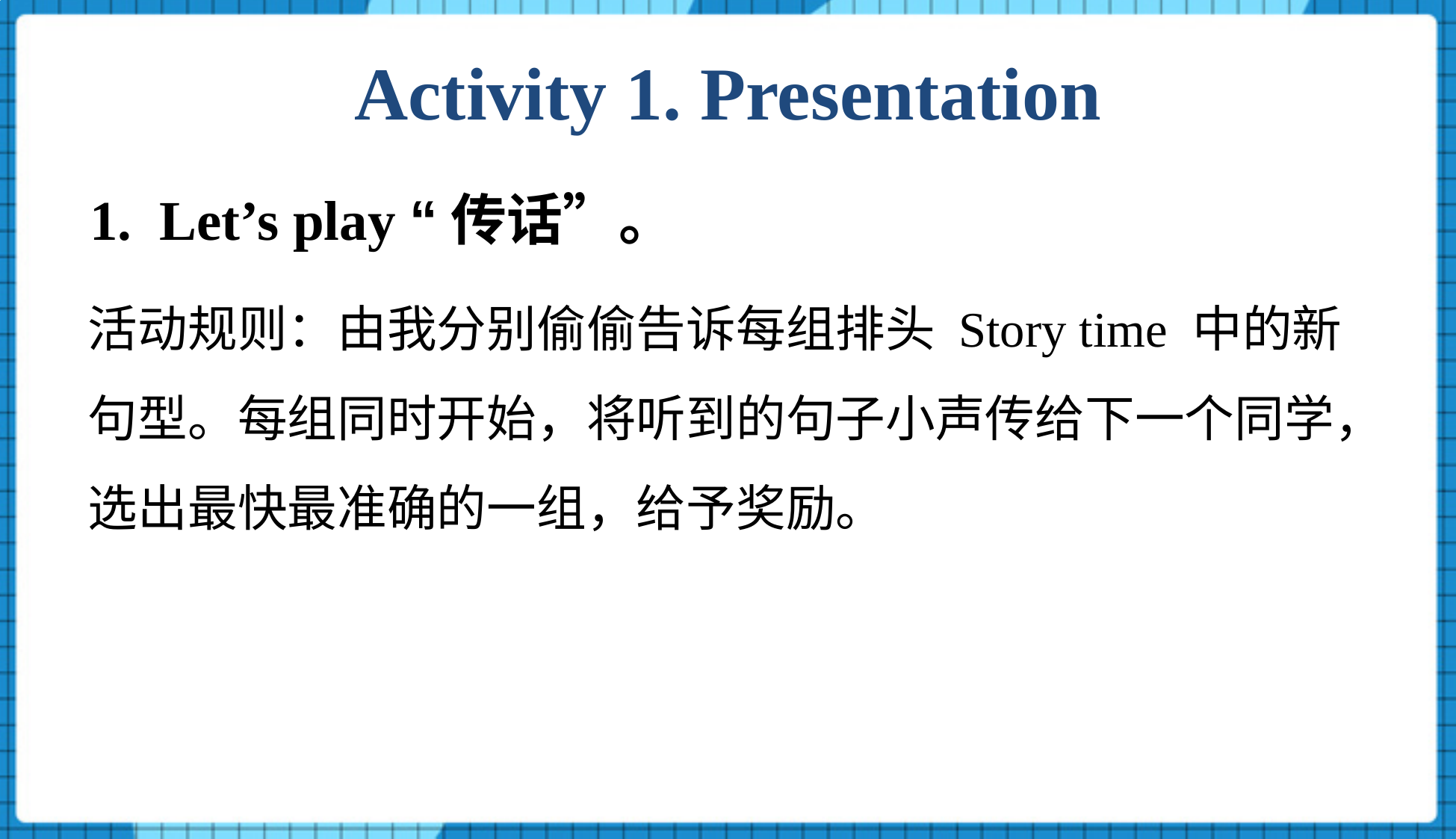

Activity 1. Presentation
1.  Let’s play “传话”。
活动规则：由我分别偷偷告诉每组排头 Story time 中的新句型。每组同时开始，将听到的句子小声传给下一个同学，选出最快最准确的一组，给予奖励。